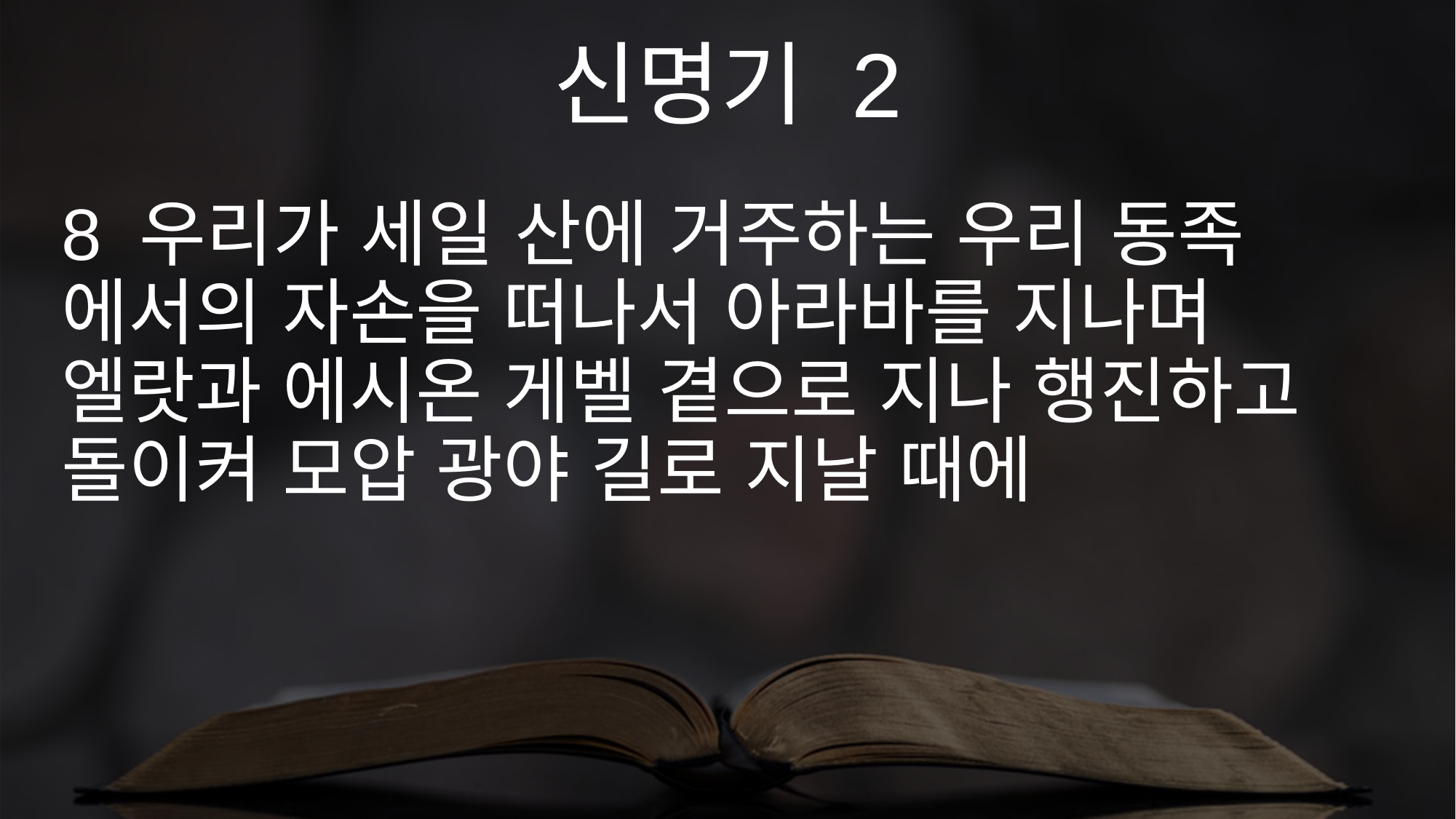

신명기 2
8 우리가 세일 산에 거주하는 우리 동족 에서의 자손을 떠나서 아라바를 지나며 엘랏과 에시온 게벨 곁으로 지나 행진하고 돌이켜 모압 광야 길로 지날 때에